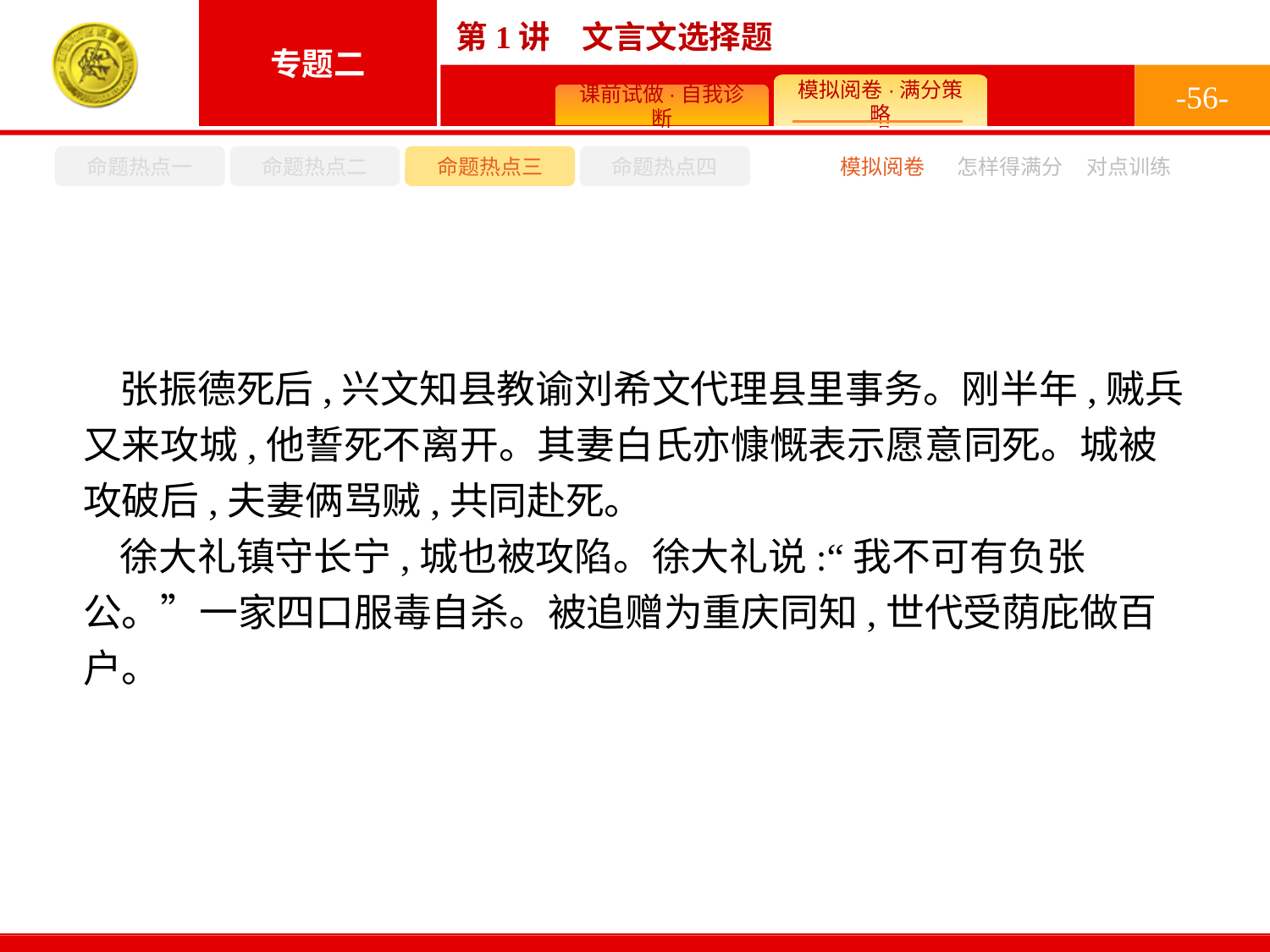

-56-
命题热点一
命题热点二
命题热点三
命题热点四
模拟阅卷
怎样得满分
对点训练
张振德死后,兴文知县教谕刘希文代理县里事务。刚半年,贼兵又来攻城,他誓死不离开。其妻白氏亦慷慨表示愿意同死。城被攻破后,夫妻俩骂贼,共同赴死。
徐大礼镇守长宁,城也被攻陷。徐大礼说:“我不可有负张公。”一家四口服毒自杀。被追赠为重庆同知,世代受荫庇做百户。